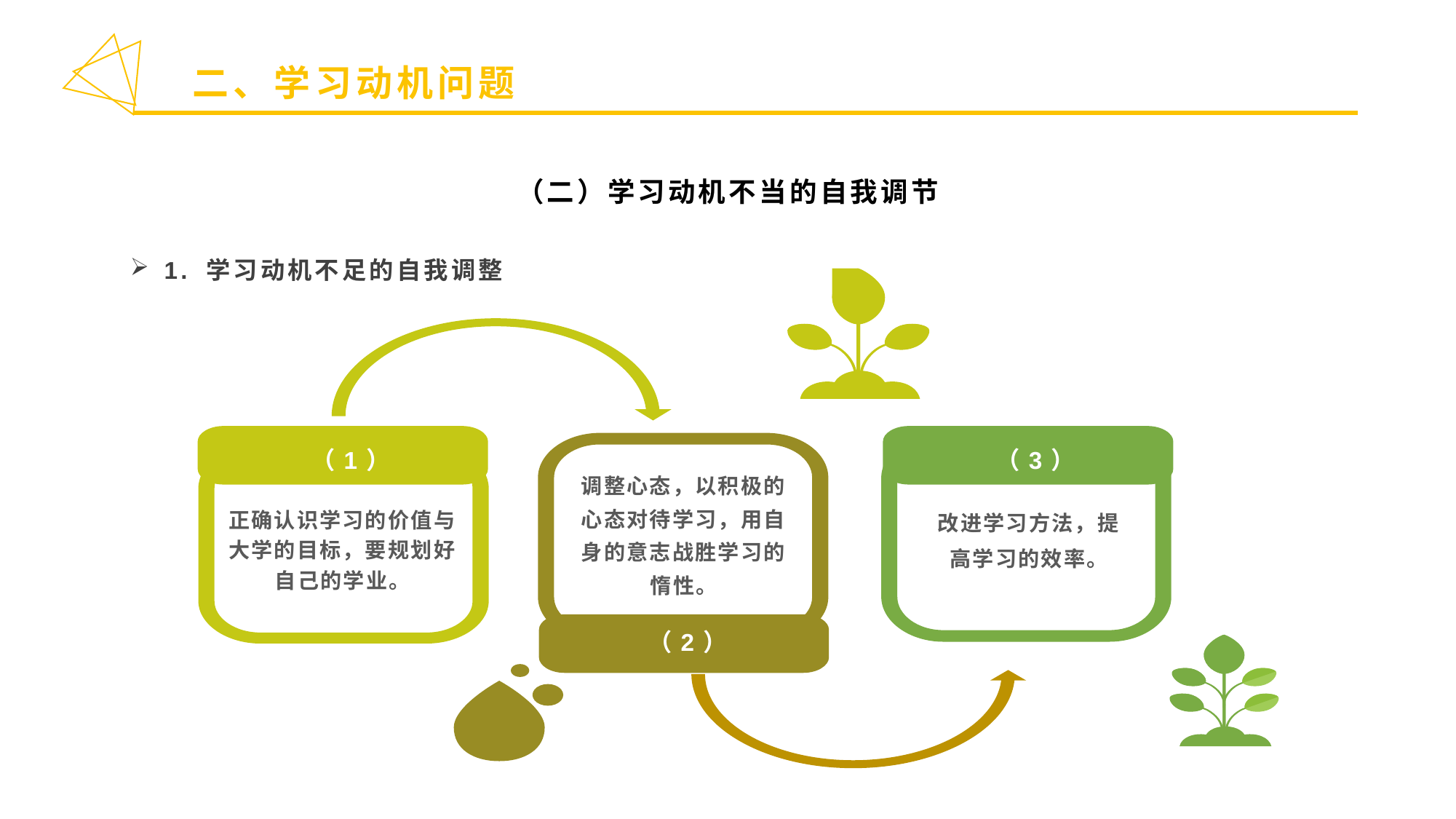

二、学习动机问题
（二）学习动机不当的自我调节
1. 学习动机不足的自我调整

（1）
（3）

调整心态，以积极的心态对待学习，用自身的意志战胜学习的惰性。
改进学习方法，提高学习的效率。
正确认识学习的价值与大学的目标，要规划好自己的学业。

（2）